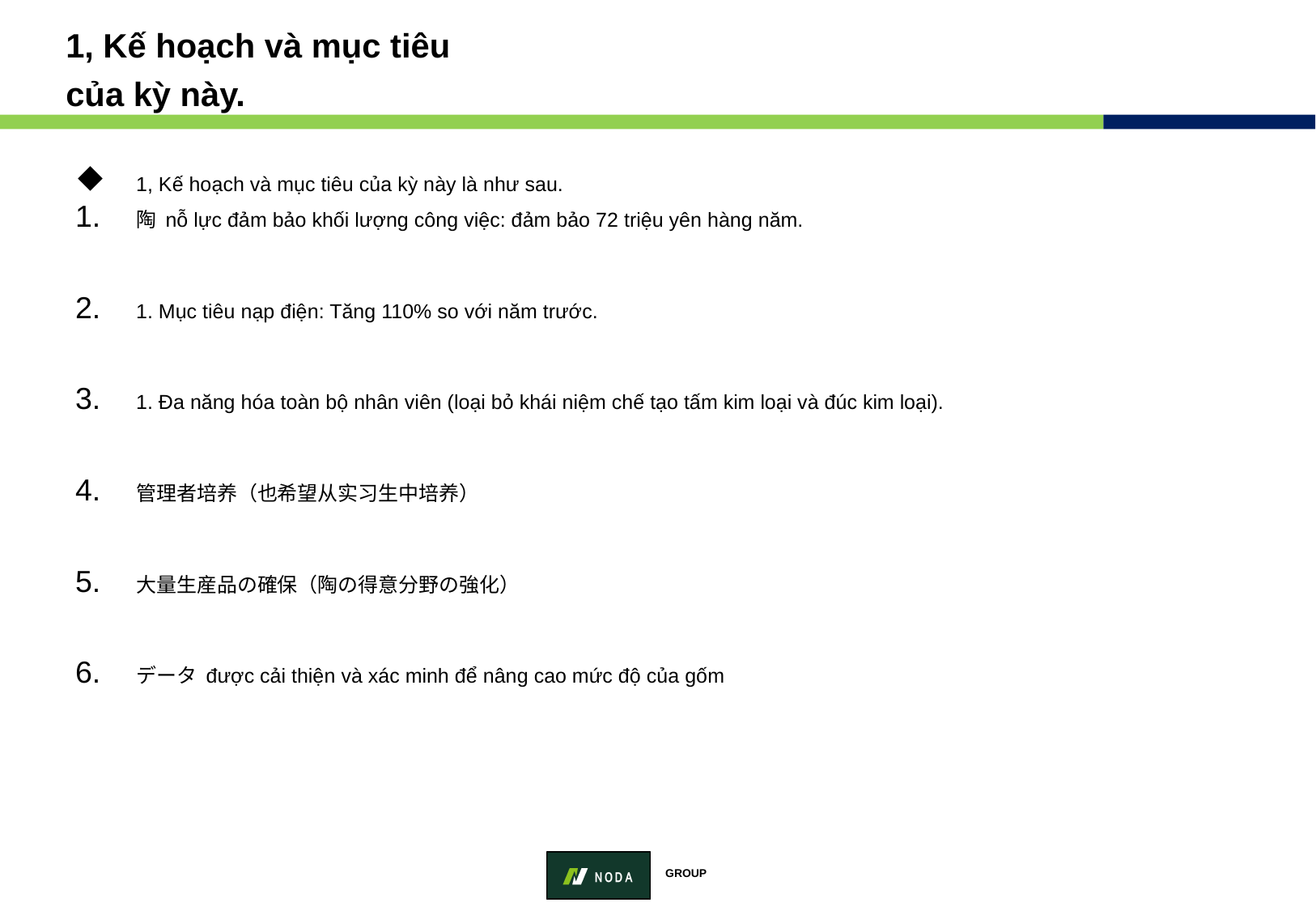

# 1, Kế hoạch và mục tiêu của kỳ này.

1, Kế hoạch và mục tiêu của kỳ này là như sau.
陶 nỗ lực đảm bảo khối lượng công việc: đảm bảo 72 triệu yên hàng năm.

1. Mục tiêu nạp điện: Tăng 110% so với năm trước.

1. Đa năng hóa toàn bộ nhân viên (loại bỏ khái niệm chế tạo tấm kim loại và đúc kim loại).

管理者培养（也希望从实习生中培养）

大量生産品の確保（陶の得意分野の強化）

データ được cải thiện và xác minh để nâng cao mức độ của gốm